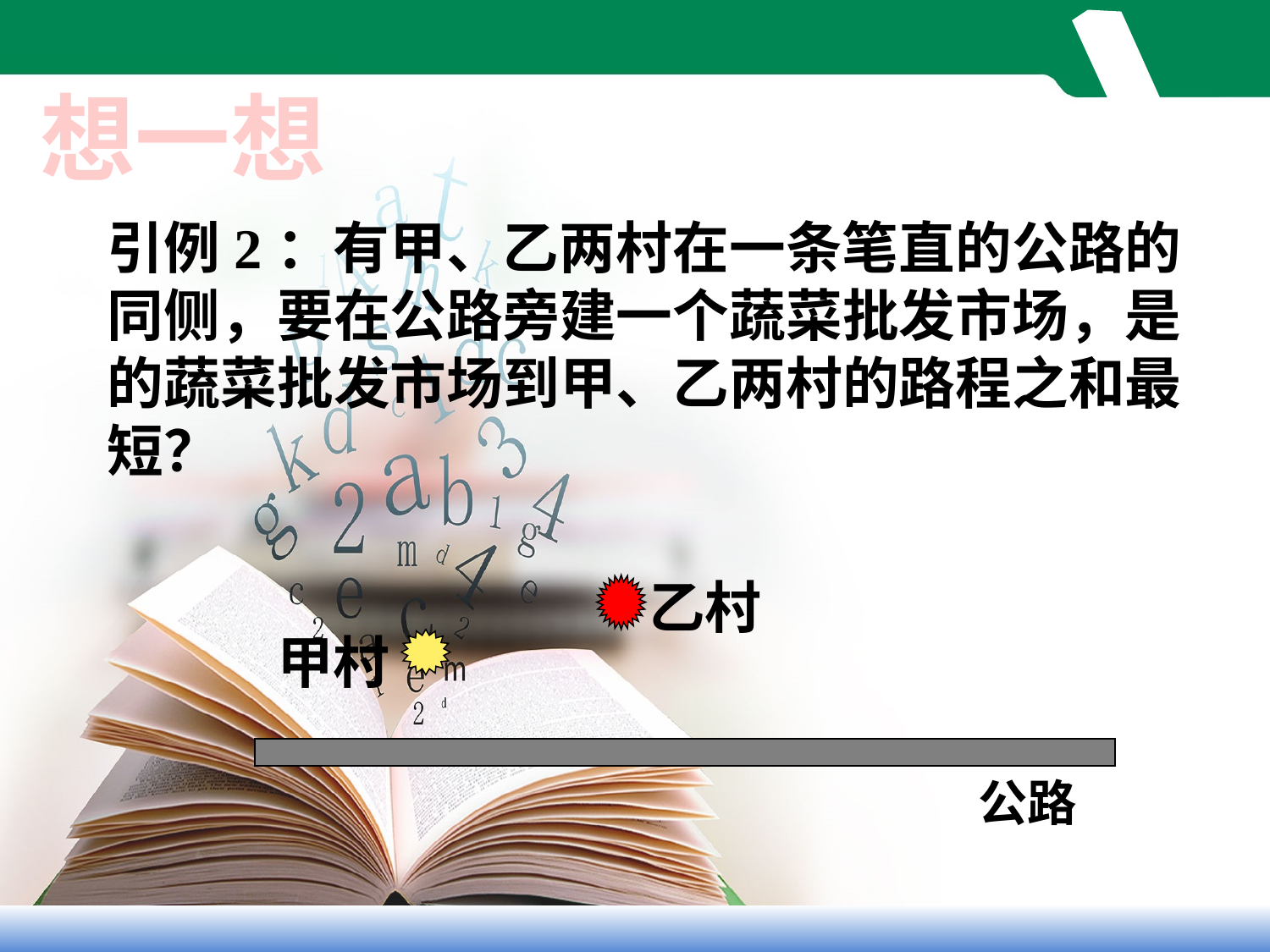

想一想
引例2：有甲、乙两村在一条笔直的公路的同侧，要在公路旁建一个蔬菜批发市场，是的蔬菜批发市场到甲、乙两村的路程之和最短？
乙村

甲村

公路